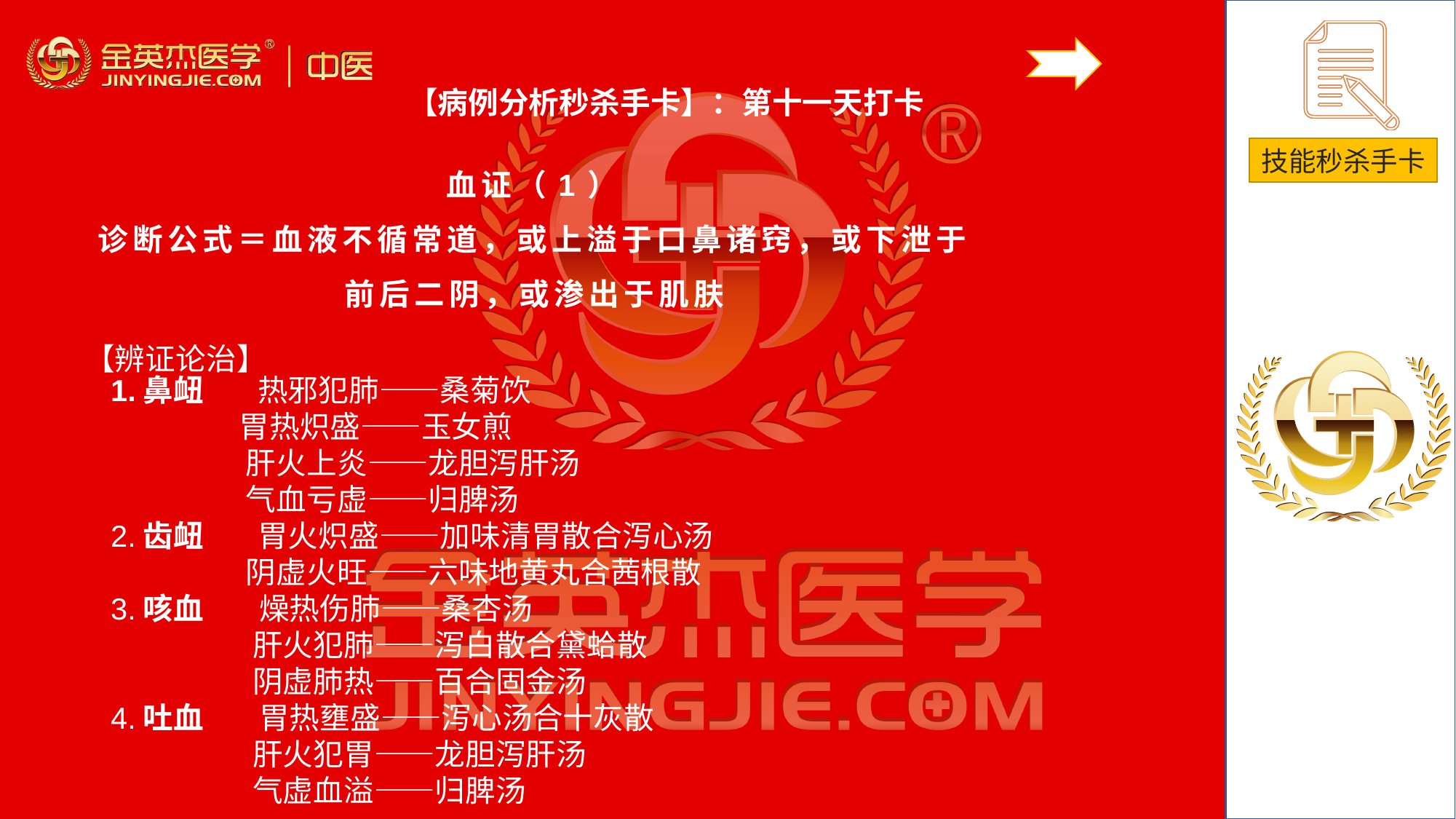

【病例分析秒杀手卡】：第十一天打卡
血证（1）
诊断公式＝血液不循常道，或上溢于口鼻诸窍，或下泄于前后二阴，或渗出于肌肤
# 【辨证论治】
1.鼻衄        热邪犯肺——桑菊饮
                  胃热炽盛——玉女煎
                   肝火上炎——龙胆泻肝汤
                   气血亏虚——归脾汤2.齿衄        胃火炽盛——加味清胃散合泻心汤
                   阴虚火旺——六味地黄丸合茜根散3.咳血        燥热伤肺——桑杏汤
                    肝火犯肺——泻白散合黛蛤散
                    阴虚肺热——百合固金汤4.吐血        胃热壅盛——泻心汤合十灰散
                    肝火犯胃——龙胆泻肝汤
                    气虚血溢——归脾汤